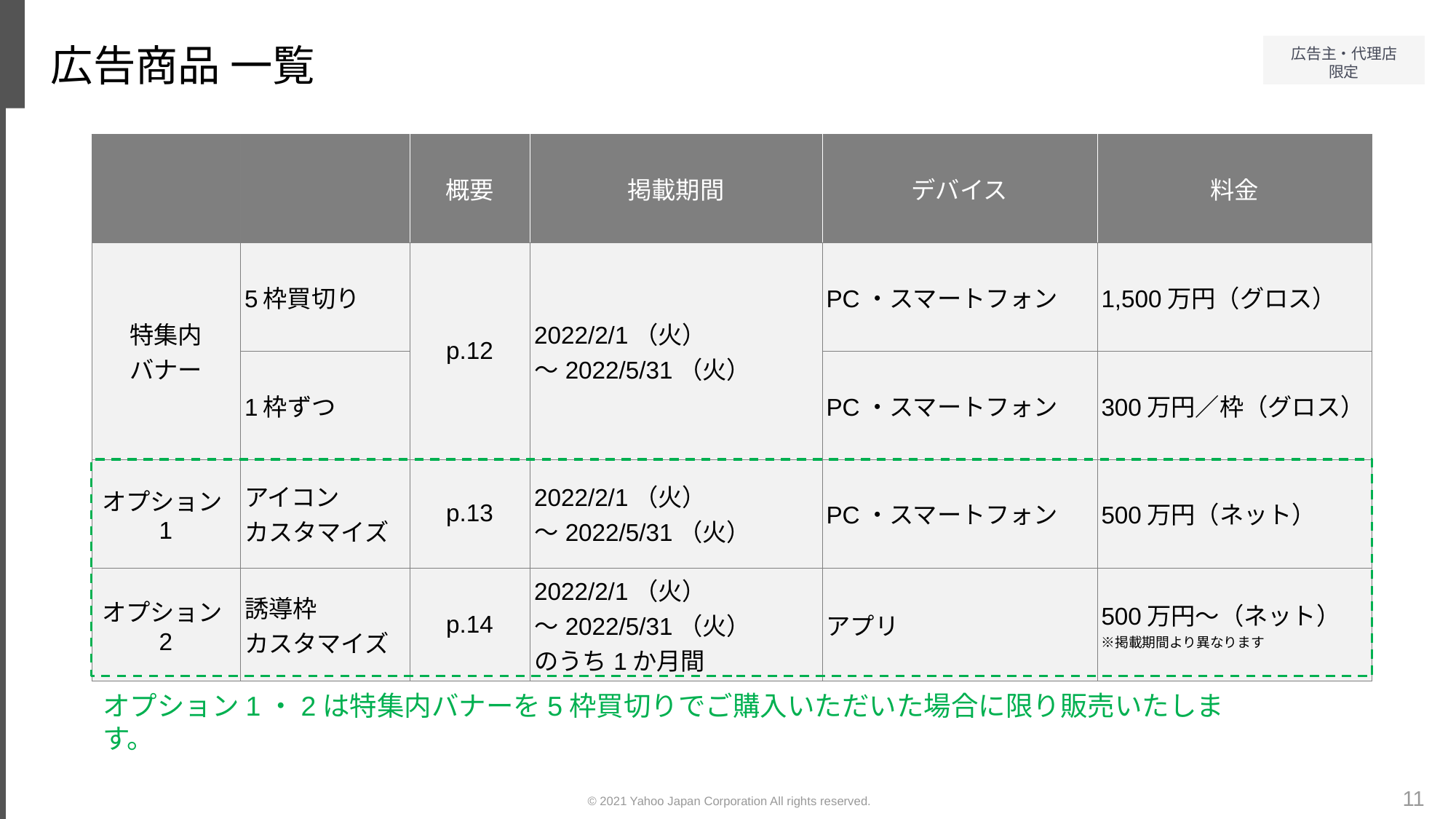

広告商品 一覧
|  |  | 概要 | 掲載期間 | デバイス | 料金 |
| --- | --- | --- | --- | --- | --- |
| 特集内 バナー | 5枠買切り | p.12 | 2022/2/1（火） ～2022/5/31（火） | PC・スマートフォン | 1,500万円（グロス） |
|  | 1枠ずつ |  |  | PC・スマートフォン | 300万円／枠（グロス） |
| オプション1 | アイコン カスタマイズ | p.13 | 2022/2/1（火） ～2022/5/31（火） | PC・スマートフォン | 500万円（ネット） |
| オプション2 | 誘導枠 カスタマイズ | p.14 | 2022/2/1（火） ～2022/5/31（火） のうち1か月間 | アプリ | 500万円～（ネット） ※掲載期間より異なります |

オプション1・2は特集内バナーを5枠買切りでご購入いただいた場合に限り販売いたします。
11